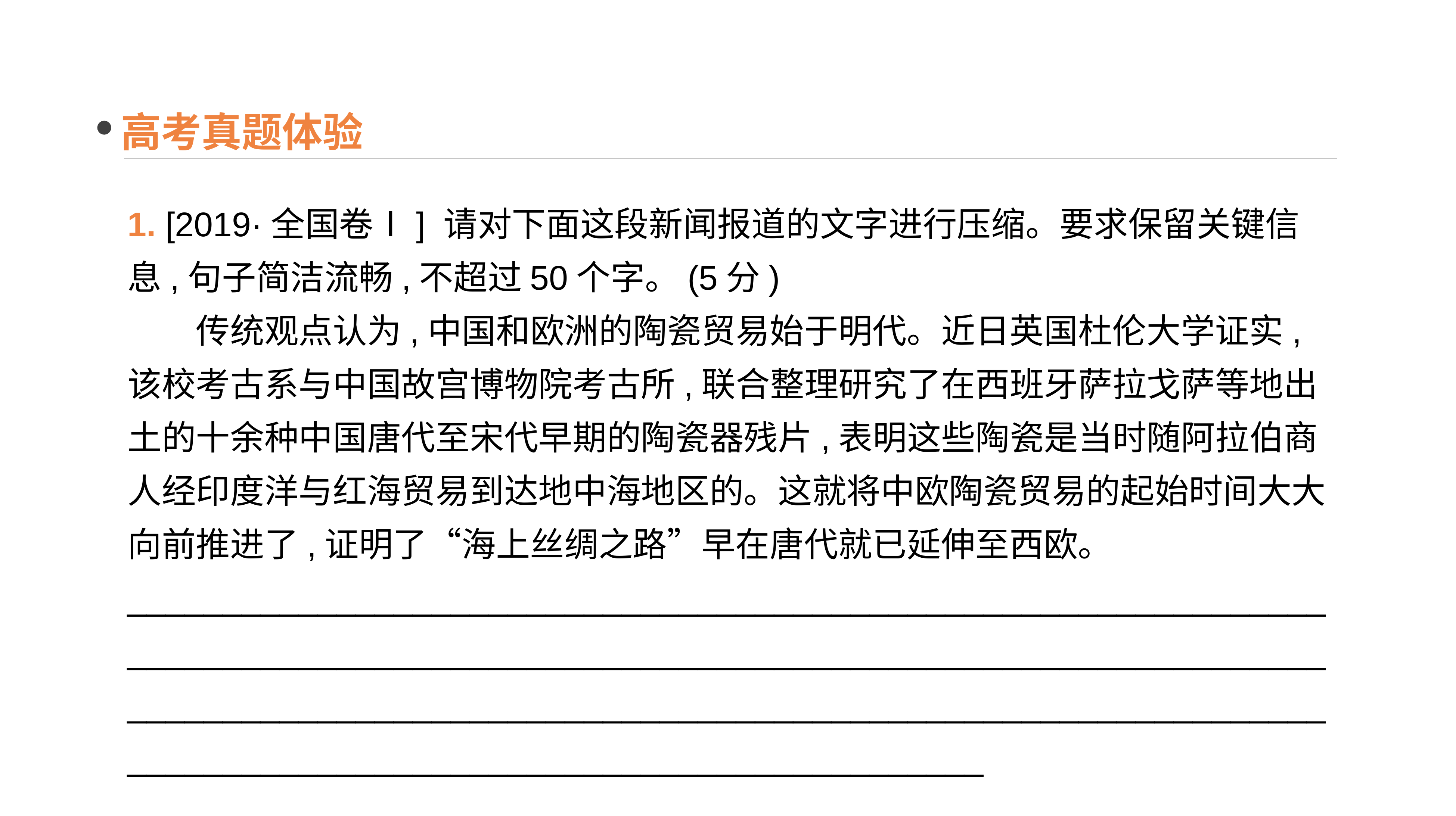

高考真题体验

1. [2019·全国卷Ⅰ] 请对下面这段新闻报道的文字进行压缩。要求保留关键信息,句子简洁流畅,不超过50个字。(5分)
　　传统观点认为,中国和欧洲的陶瓷贸易始于明代。近日英国杜伦大学证实,该校考古系与中国故宫博物院考古所,联合整理研究了在西班牙萨拉戈萨等地出土的十余种中国唐代至宋代早期的陶瓷器残片,表明这些陶瓷是当时随阿拉伯商人经印度洋与红海贸易到达地中海地区的。这就将中欧陶瓷贸易的起始时间大大向前推进了,证明了“海上丝绸之路”早在唐代就已延伸至西欧。
__________________________________________________________________________________________________________________________________________________________________________________________________________________________________________